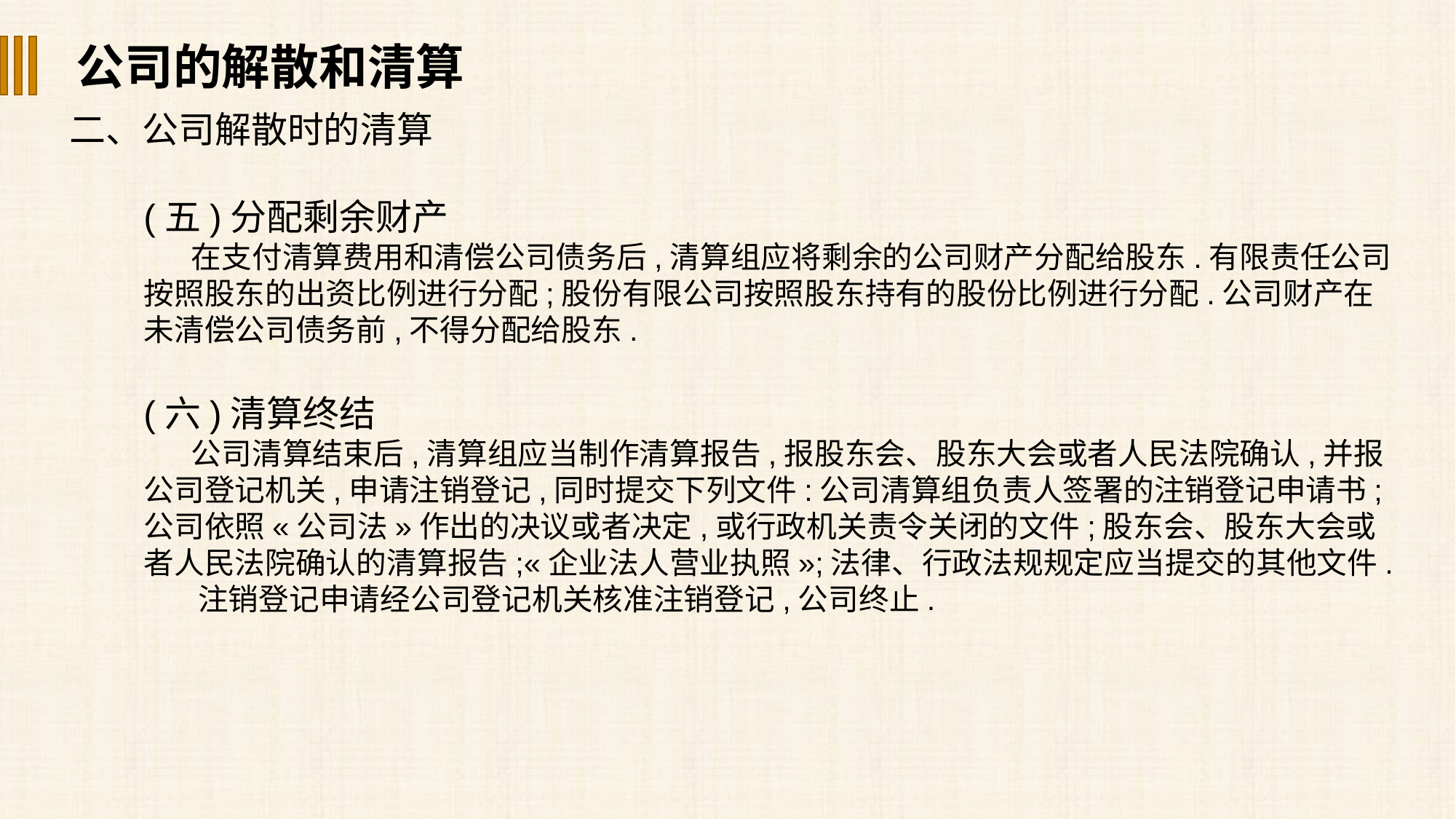

公司的解散和清算

二、公司解散时的清算

(五)分配剩余财产
      在支付清算费用和清偿公司债务后,清算组应将剩余的公司财产分配给股东.有限责任公司按照股东的出资比例进行分配;股份有限公司按照股东持有的股份比例进行分配.公司财产在未清偿公司债务前,不得分配给股东.

(六)清算终结
      公司清算结束后,清算组应当制作清算报告,报股东会、股东大会或者人民法院确认,并报公司登记机关,申请注销登记,同时提交下列文件:公司清算组负责人签署的注销登记申请书;公司依照«公司法»作出的决议或者决定,或行政机关责令关闭的文件;股东会、股东大会或者人民法院确认的清算报告;«企业法人营业执照»;法律、行政法规规定应当提交的其他文件.
       注销登记申请经公司登记机关核准注销登记,公司终止.